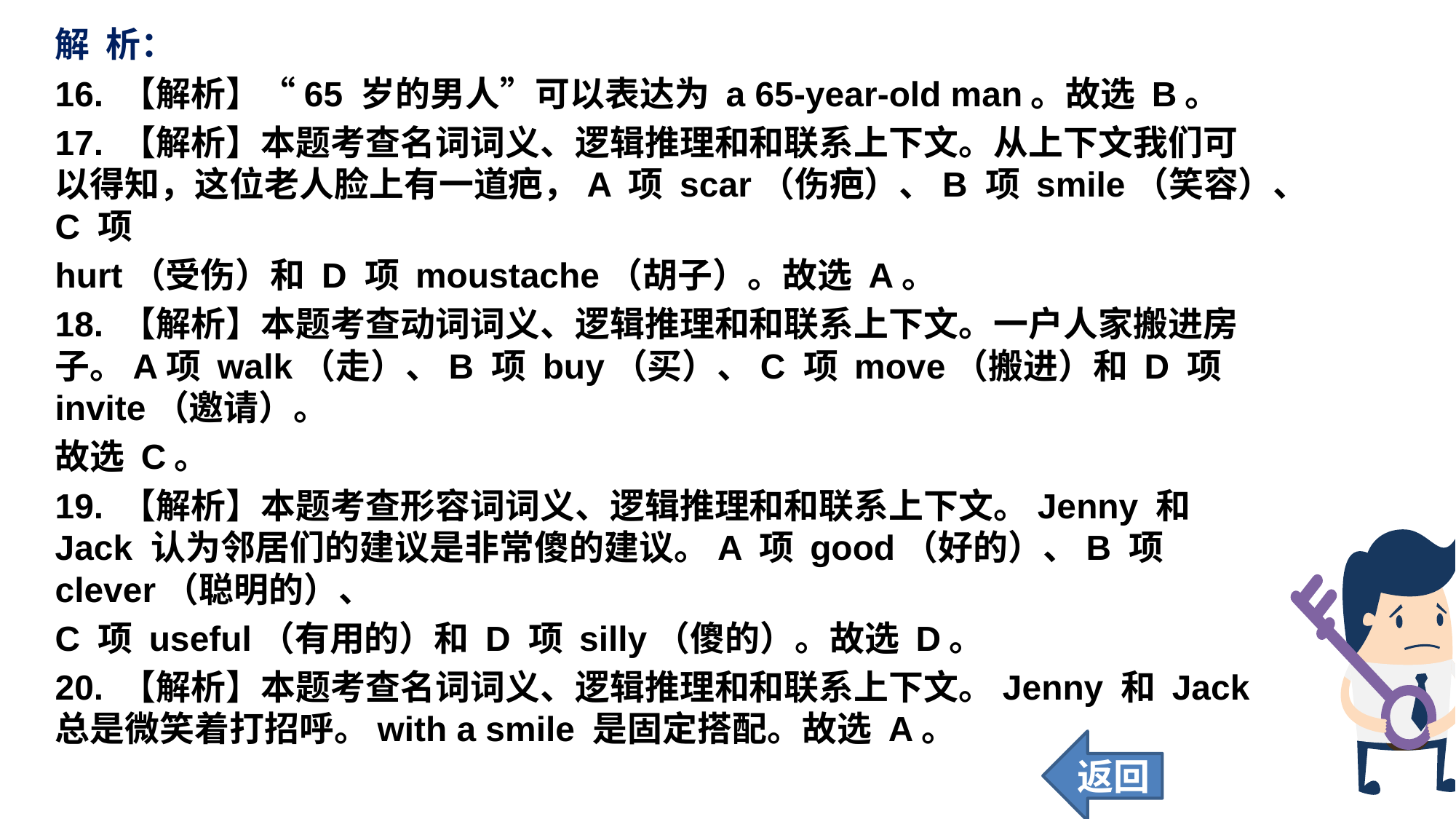

解  析：
16. 【解析】“65 岁的男人”可以表达为 a 65-year-old man。故选 B。
17. 【解析】本题考查名词词义、逻辑推理和和联系上下文。从上下文我们可以得知，这位老人脸上有一道疤，A 项 scar（伤疤）、B 项 smile（笑容）、C 项
hurt（受伤）和 D 项 moustache（胡子）。故选 A。
18. 【解析】本题考查动词词义、逻辑推理和和联系上下文。一户人家搬进房子。A项 walk（走）、B 项 buy（买）、C 项 move（搬进）和 D 项 invite（邀请）。
故选 C。
19. 【解析】本题考查形容词词义、逻辑推理和和联系上下文。Jenny 和 Jack 认为邻居们的建议是非常傻的建议。A 项 good（好的）、B 项 clever（聪明的）、
C 项 useful（有用的）和 D 项 silly（傻的）。故选 D。
20. 【解析】本题考查名词词义、逻辑推理和和联系上下文。Jenny 和 Jack 总是微笑着打招呼。with a smile 是固定搭配。故选 A。

返回
24